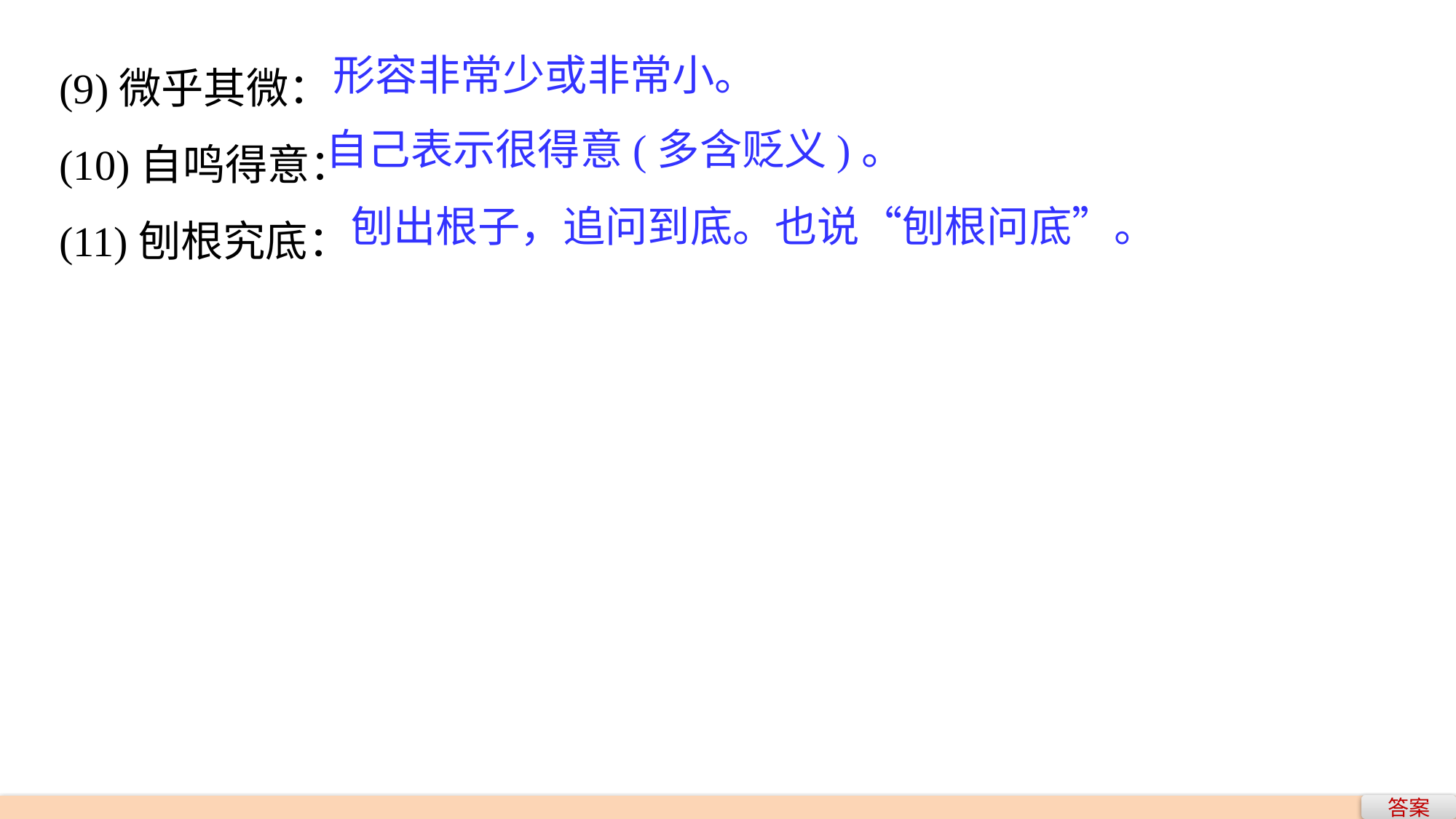

(9)微乎其微：
(10)自鸣得意：
(11)刨根究底：
形容非常少或非常小。
自己表示很得意(多含贬义)。
刨出根子，追问到底。也说“刨根问底”。
答案